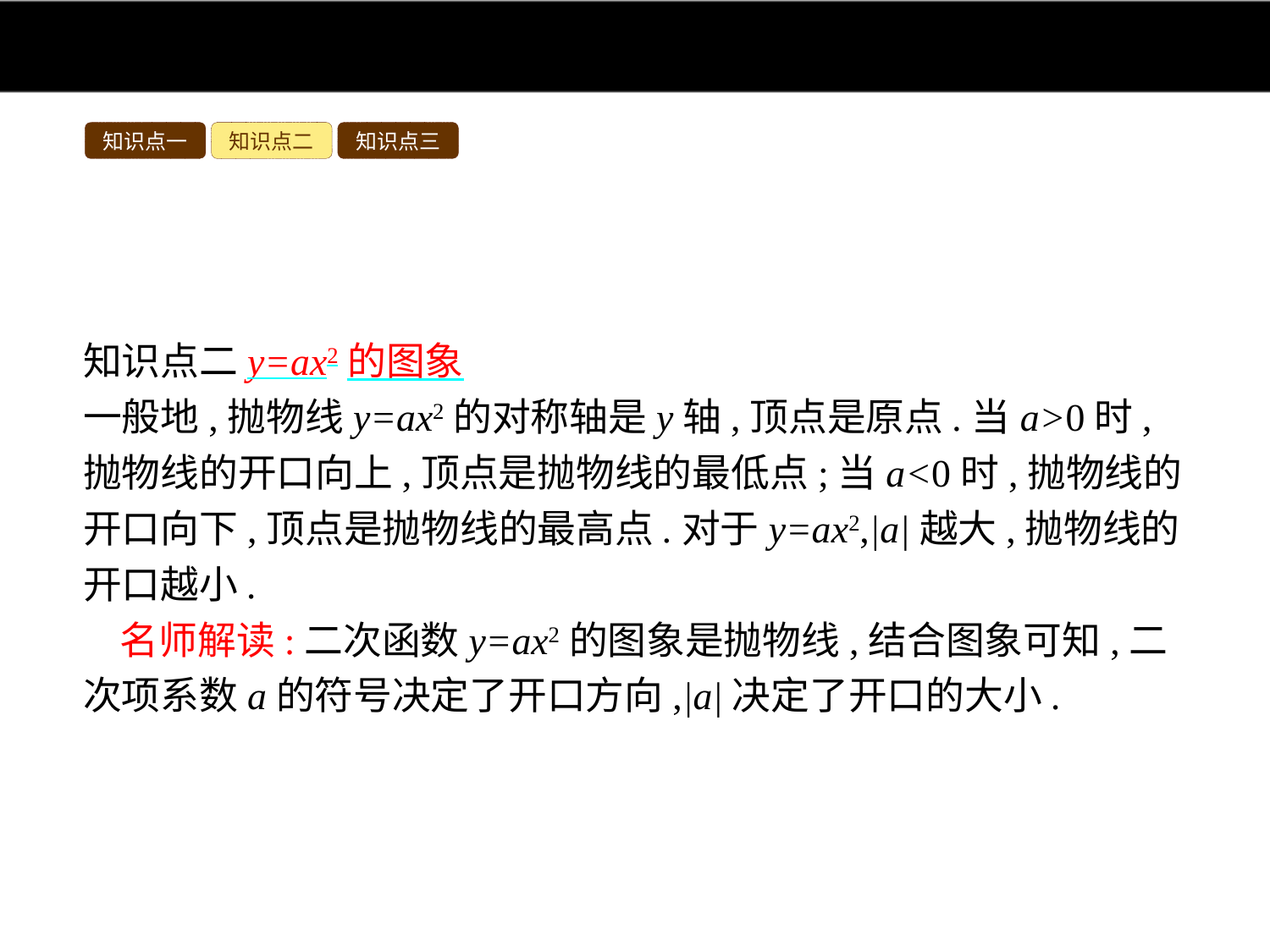

知识点一
知识点二
知识点三
知识点二y=ax2的图象
一般地,抛物线y=ax2的对称轴是y轴,顶点是原点.当a>0时,抛物线的开口向上,顶点是抛物线的最低点;当a<0时,抛物线的开口向下,顶点是抛物线的最高点.对于y=ax2,|a|越大,抛物线的开口越小.
名师解读:二次函数y=ax2的图象是抛物线,结合图象可知,二次项系数a的符号决定了开口方向,|a|决定了开口的大小.